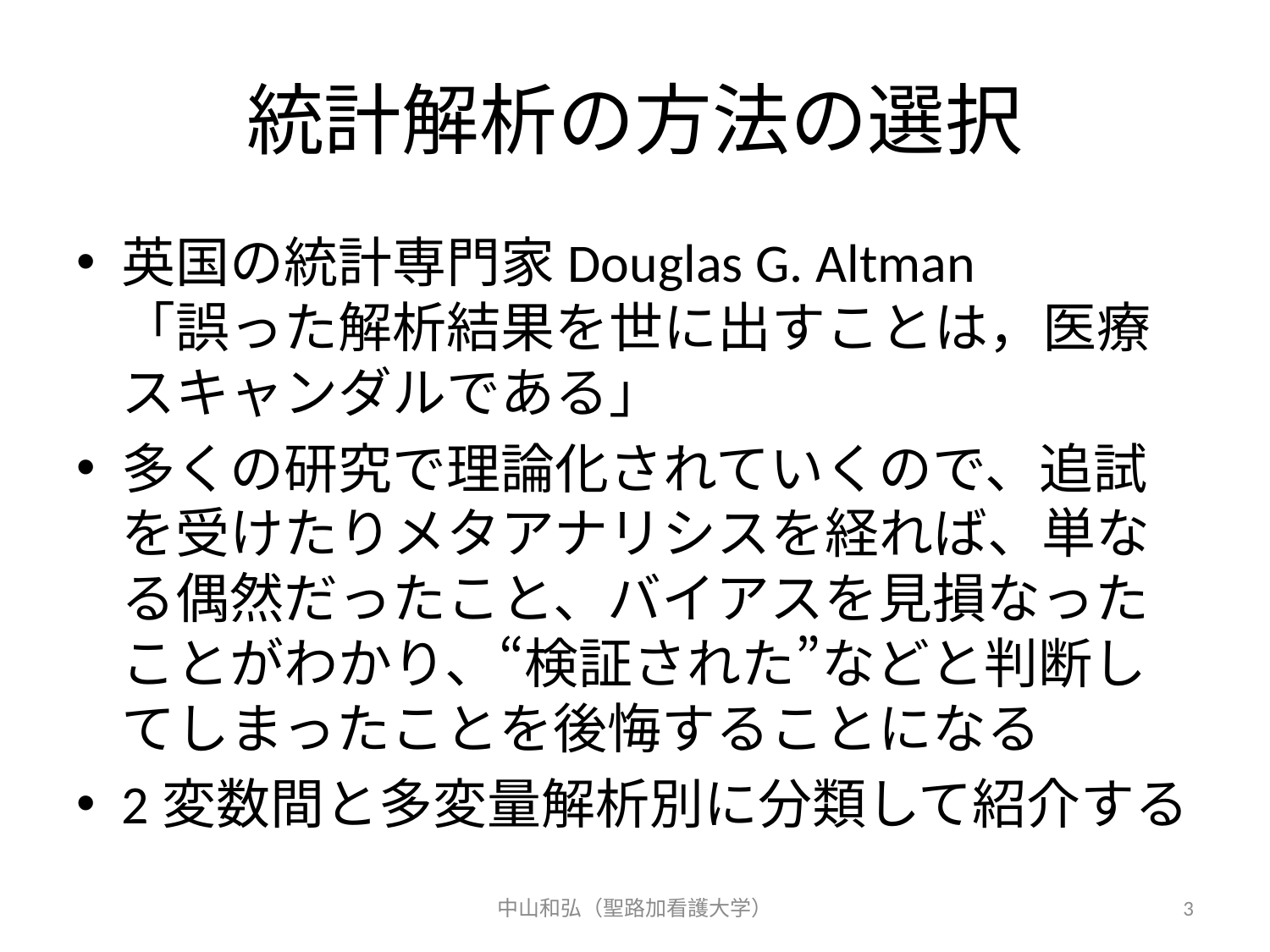

# 統計解析の方法の選択
英国の統計専門家Douglas G. Altman
「誤った解析結果を世に出すことは，医療スキャンダルである」
多くの研究で理論化されていくので、追試を受けたりメタアナリシスを経れば、単なる偶然だったこと、バイアスを見損なったことがわかり、“検証された”などと判断してしまったことを後悔することになる
2変数間と多変量解析別に分類して紹介する
中山和弘（聖路加看護大学）
3